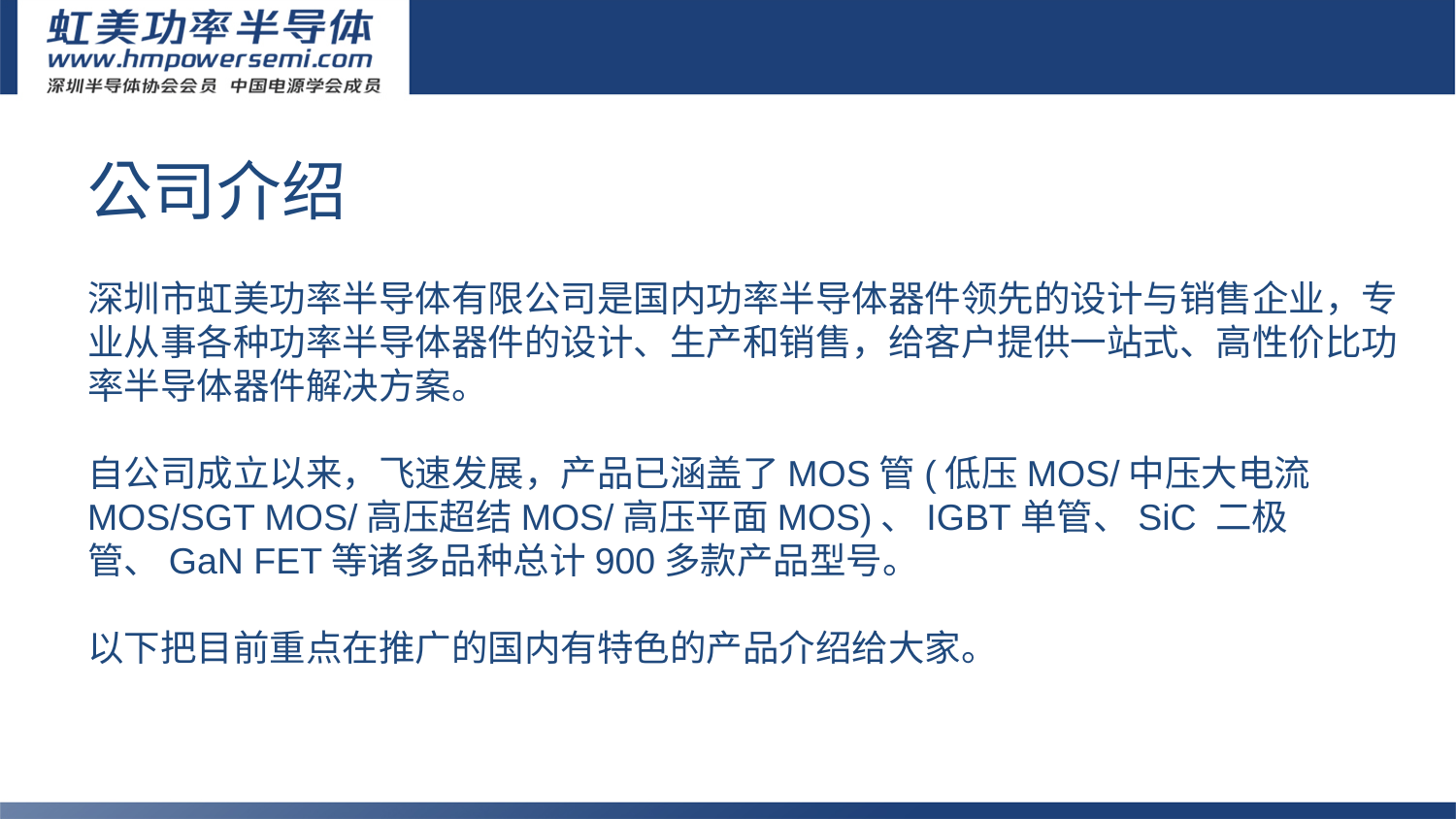

公司介绍
 
深圳市虹美功率半导体有限公司是国内功率半导体器件领先的设计与销售企业，专业从事各种功率半导体器件的设计、生产和销售，给客户提供一站式、高性价比功率半导体器件解决方案。

自公司成立以来，飞速发展，产品已涵盖了MOS管(低压MOS/中压大电流MOS/SGT MOS/高压超结MOS/高压平面MOS)、IGBT单管、SiC 二极管、GaN FET等诸多品种总计900多款产品型号。

以下把目前重点在推广的国内有特色的产品介绍给大家。